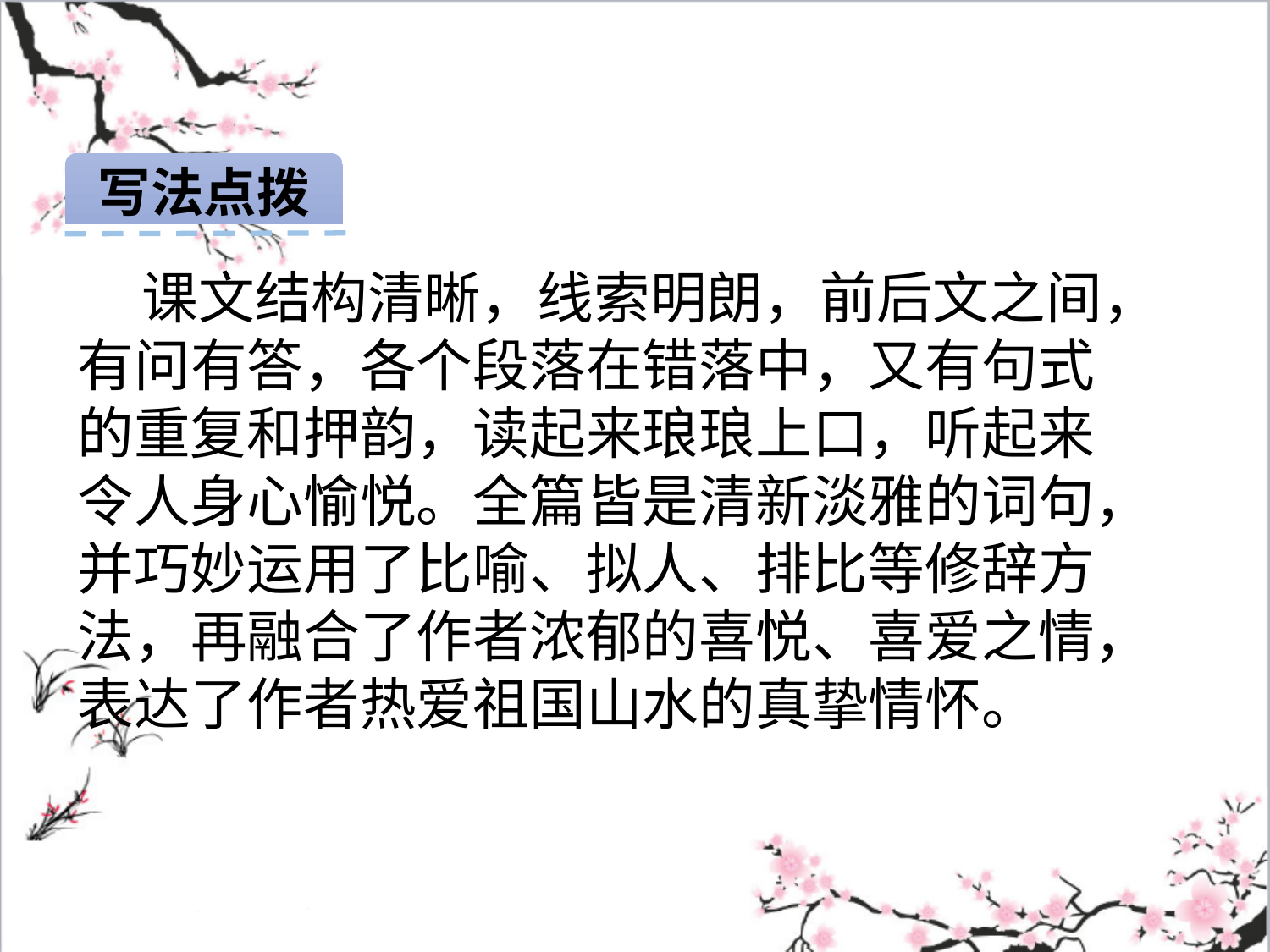

写法点拨
    课文结构清晰，线索明朗，前后文之间，有问有答，各个段落在错落中，又有句式的重复和押韵，读起来琅琅上口，听起来令人身心愉悦。全篇皆是清新淡雅的词句，并巧妙运用了比喻、拟人、排比等修辞方法，再融合了作者浓郁的喜悦、喜爱之情，表达了作者热爱祖国山水的真挚情怀。